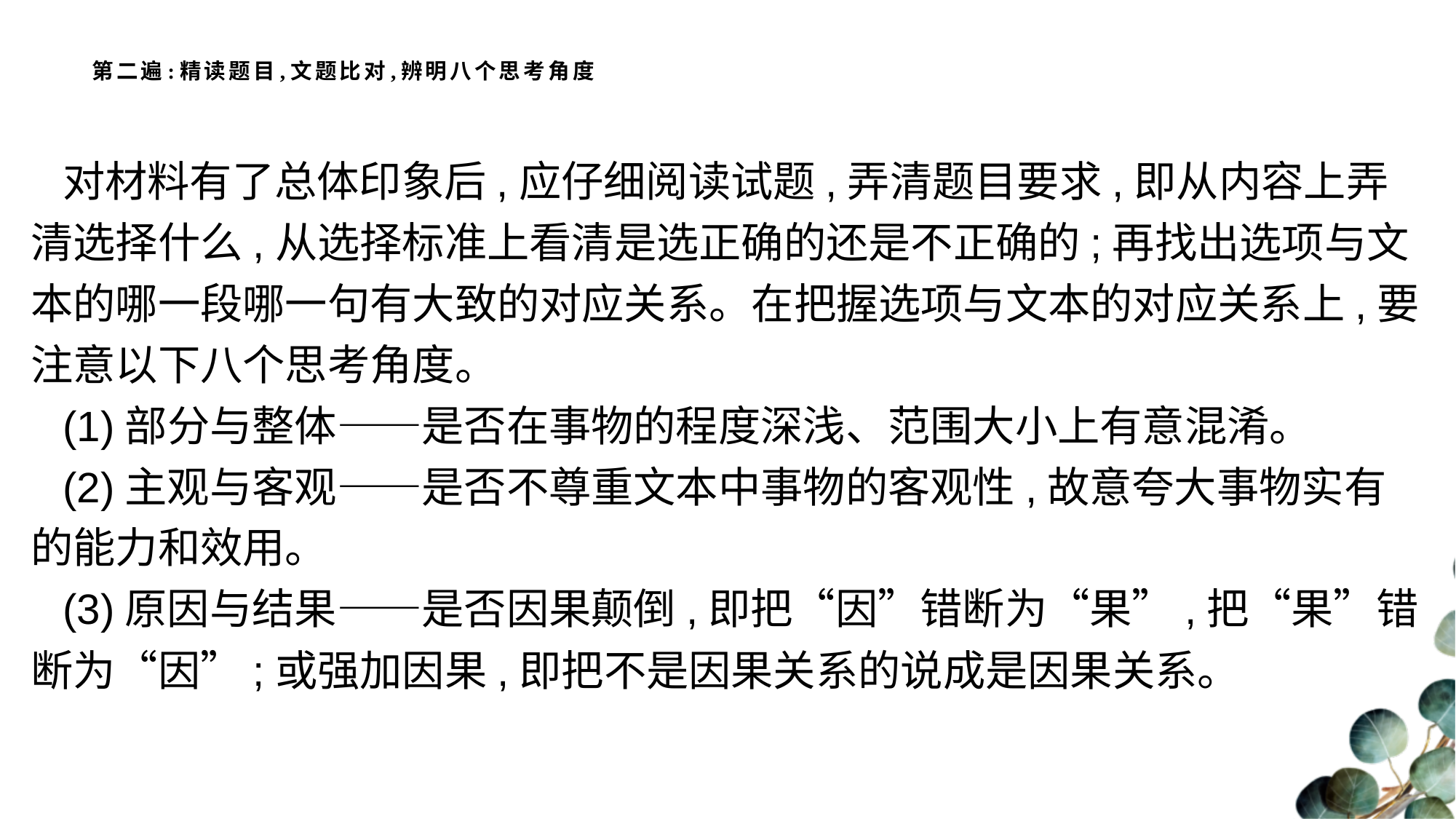

# 第二遍:精读题目,文题比对,辨明八个思考角度
对材料有了总体印象后,应仔细阅读试题,弄清题目要求,即从内容上弄清选择什么,从选择标准上看清是选正确的还是不正确的;再找出选项与文本的哪一段哪一句有大致的对应关系。在把握选项与文本的对应关系上,要注意以下八个思考角度。
(1)部分与整体——是否在事物的程度深浅、范围大小上有意混淆。
(2)主观与客观——是否不尊重文本中事物的客观性,故意夸大事物实有的能力和效用。
(3)原因与结果——是否因果颠倒,即把“因”错断为“果”,把“果”错断为“因”;或强加因果,即把不是因果关系的说成是因果关系。